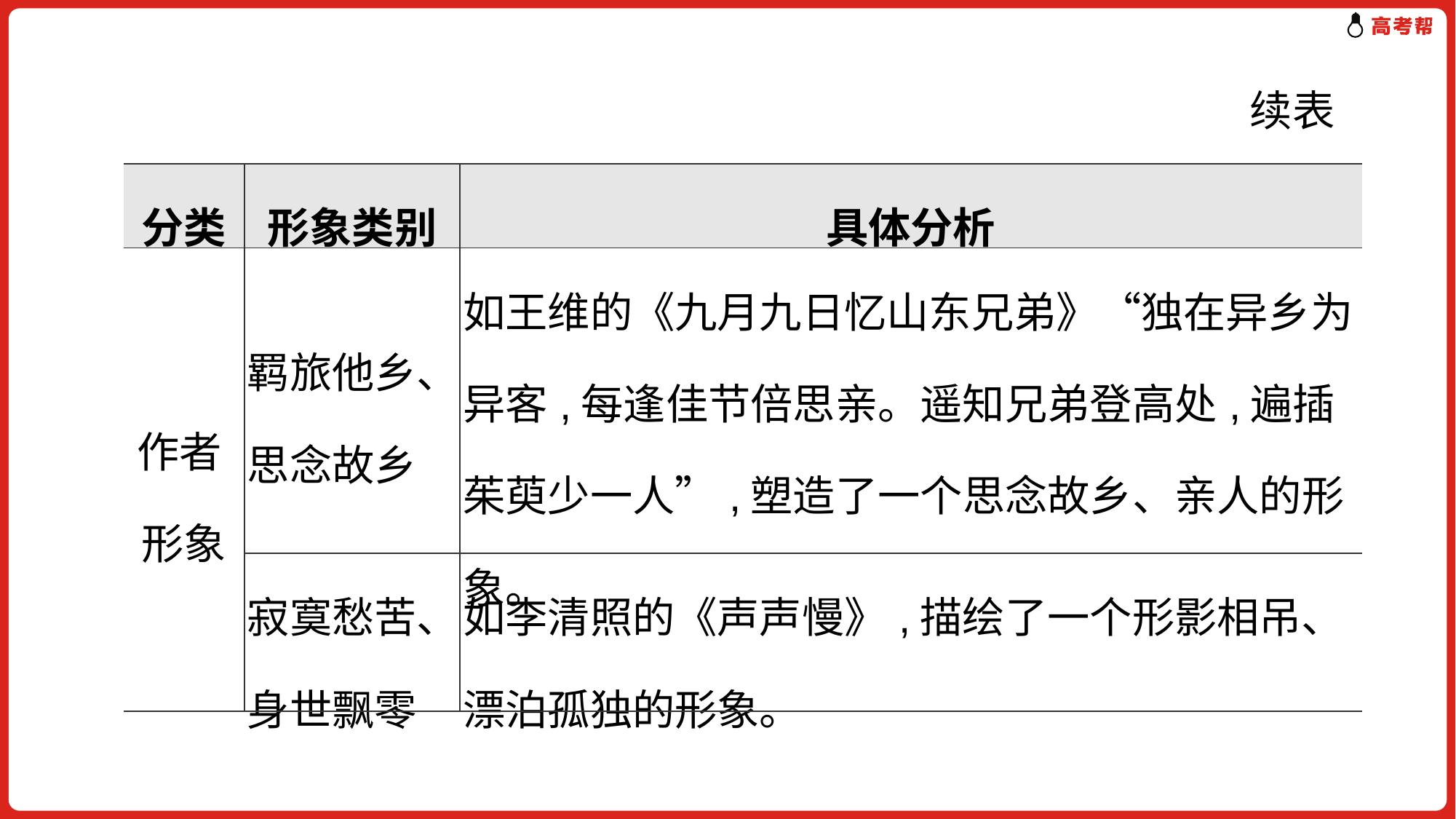

续表
| 分类 | 形象类别 | 具体分析 |
| --- | --- | --- |
| 作者 形象 | 羁旅他乡、 思念故乡 | 如王维的《九月九日忆山东兄弟》“独在异乡为异客,每逢佳节倍思亲。遥知兄弟登高处,遍插茱萸少一人”,塑造了一个思念故乡、亲人的形象。 |
|  | 寂寞愁苦、 身世飘零 | 如李清照的《声声慢》,描绘了一个形影相吊、漂泊孤独的形象。 |